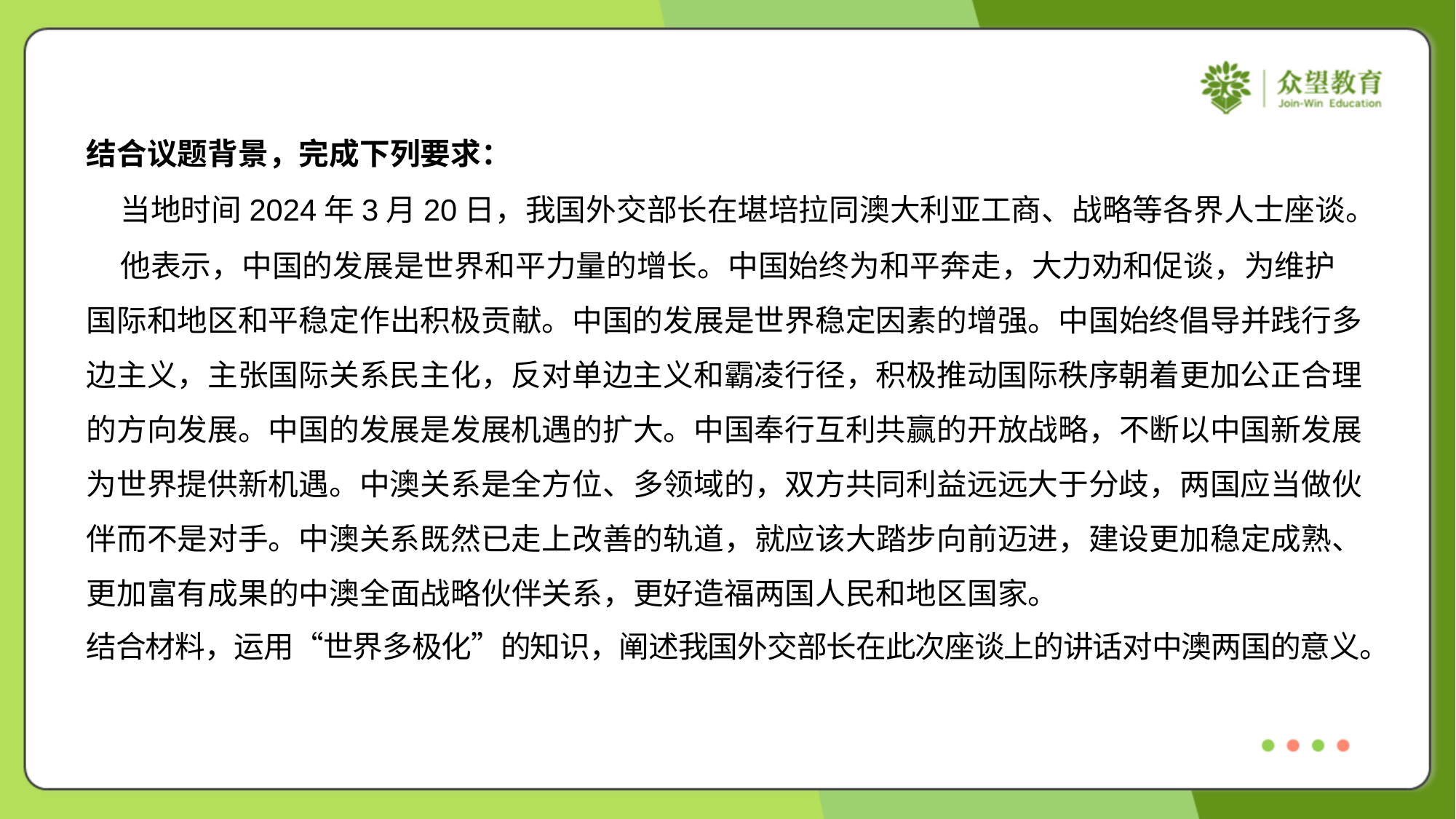

结合议题背景，完成下列要求：
    当地时间2024年3月20日，我国外交部长在堪培拉同澳大利亚工商、战略等各界人士座谈。
    他表示，中国的发展是世界和平力量的增长。中国始终为和平奔走，大力劝和促谈，为维护
国际和地区和平稳定作出积极贡献。中国的发展是世界稳定因素的增强。中国始终倡导并践行多
边主义，主张国际关系民主化，反对单边主义和霸凌行径，积极推动国际秩序朝着更加公正合理
的方向发展。中国的发展是发展机遇的扩大。中国奉行互利共赢的开放战略，不断以中国新发展
为世界提供新机遇。中澳关系是全方位、多领域的，双方共同利益远远大于分歧，两国应当做伙
伴而不是对手。中澳关系既然已走上改善的轨道，就应该大踏步向前迈进，建设更加稳定成熟、
更加富有成果的中澳全面战略伙伴关系，更好造福两国人民和地区国家。
结合材料，运用“世界多极化”的知识，阐述我国外交部长在此次座谈上的讲话对中澳两国的意义。